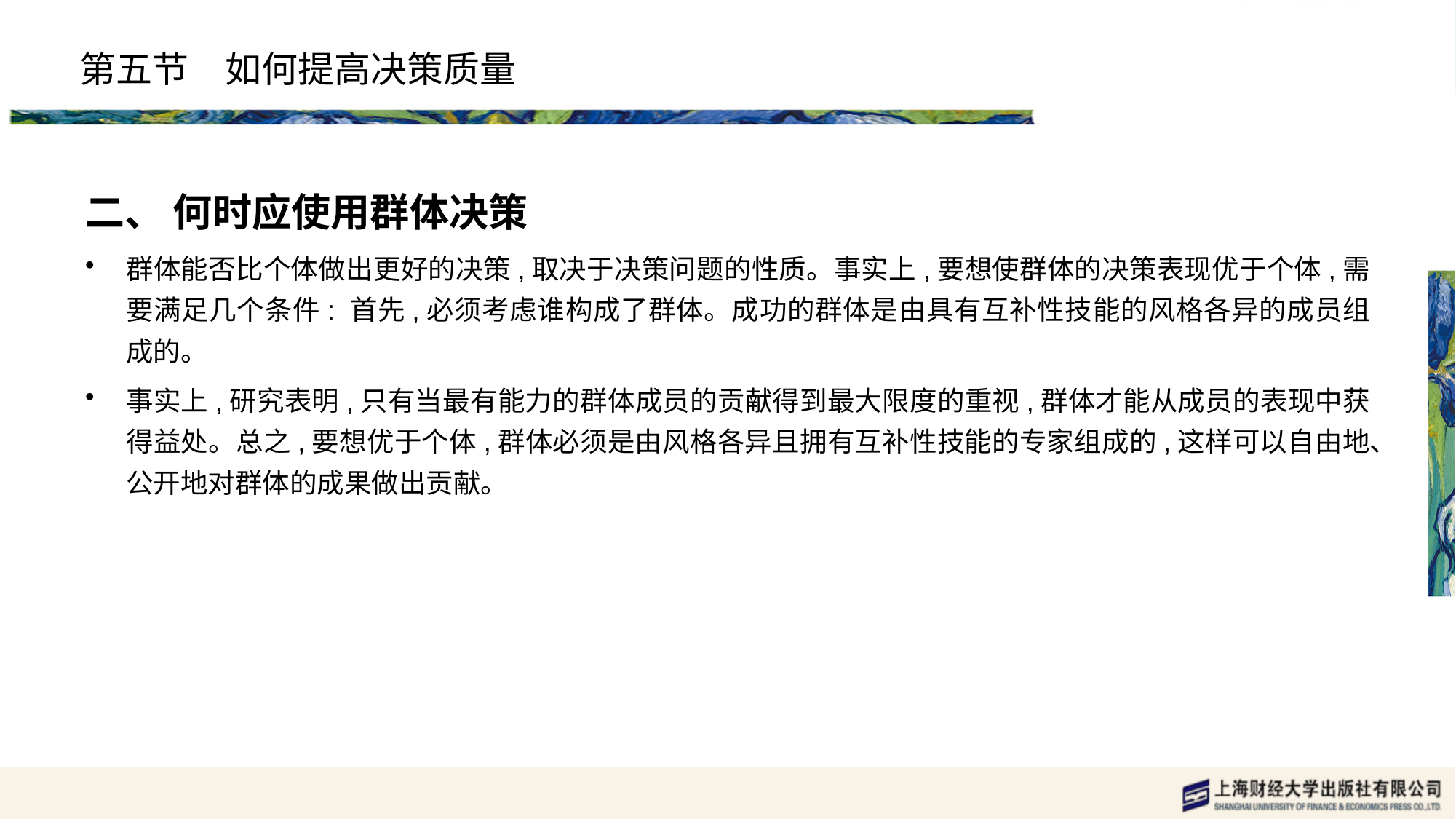

# 第五节　如何提高决策质量
二、 何时应使用群体决策
群体能否比个体做出更好的决策,取决于决策问题的性质。事实上,要想使群体的决策表现优于个体,需要满足几个条件: 首先,必须考虑谁构成了群体。成功的群体是由具有互补性技能的风格各异的成员组成的。
事实上,研究表明,只有当最有能力的群体成员的贡献得到最大限度的重视,群体才能从成员的表现中获得益处。总之,要想优于个体,群体必须是由风格各异且拥有互补性技能的专家组成的,这样可以自由地、公开地对群体的成果做出贡献。